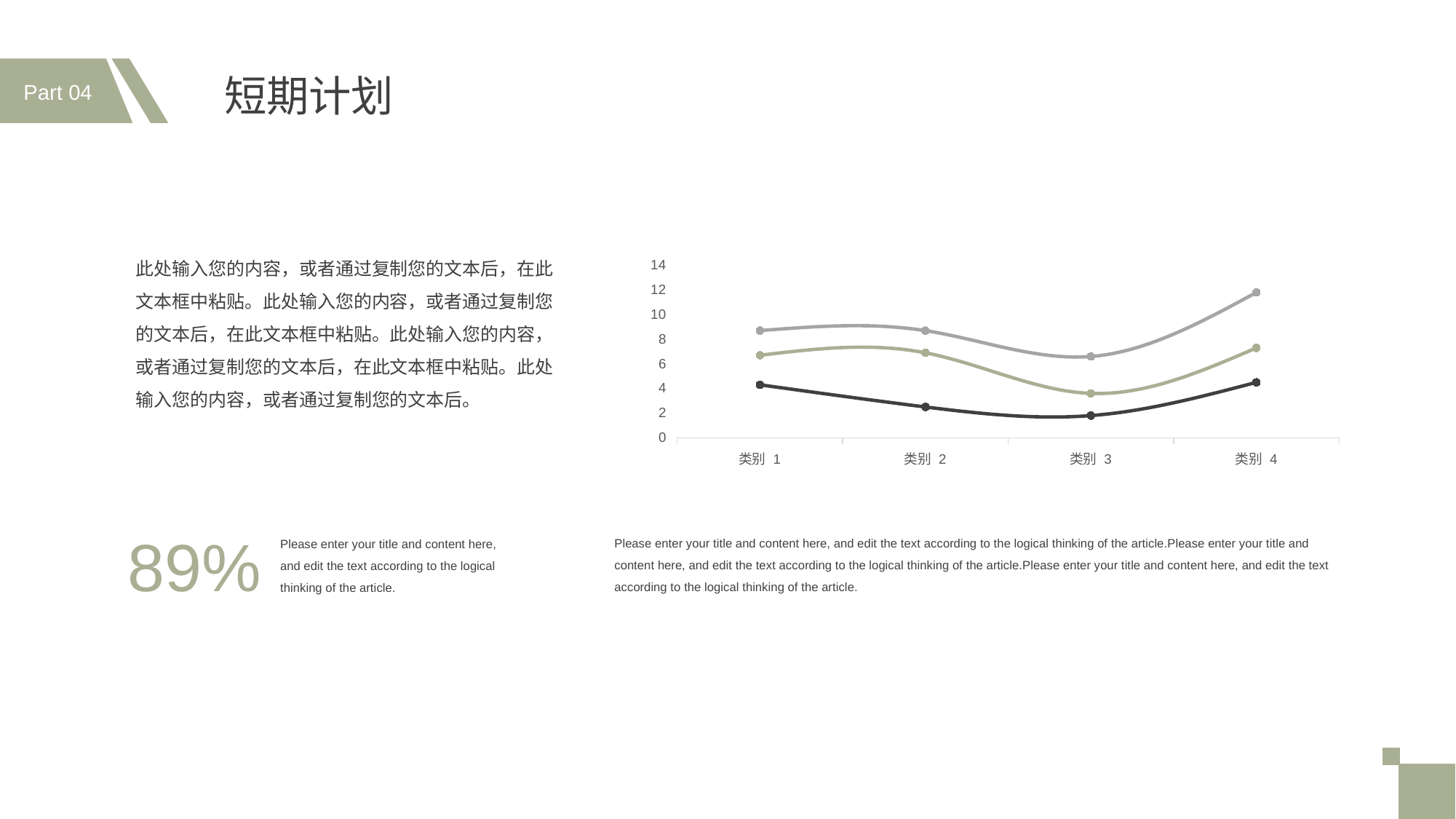

Part 04
短期计划
此处输入您的内容，或者通过复制您的文本后，在此文本框中粘贴。此处输入您的内容，或者通过复制您的文本后，在此文本框中粘贴。此处输入您的内容，或者通过复制您的文本后，在此文本框中粘贴。此处输入您的内容，或者通过复制您的文本后。

### Chart

| Category | 系列 1 | 系列 2 | 系列 3 |
|---|---|---|---|
| 类别 1 | 4.3 | 2.4 | 2.0 |
| 类别 2 | 2.5 | 4.4 | 1.8 |
| 类别 3 | 1.8 | 1.8 | 3.0 |
| 类别 4 | 4.5 | 2.8 | 4.5 |
89%
Please enter your title and content here, and edit the text according to the logical thinking of the article.
Please enter your title and content here, and edit the text according to the logical thinking of the article.Please enter your title and content here, and edit the text according to the logical thinking of the article.Please enter your title and content here, and edit the text according to the logical thinking of the article.